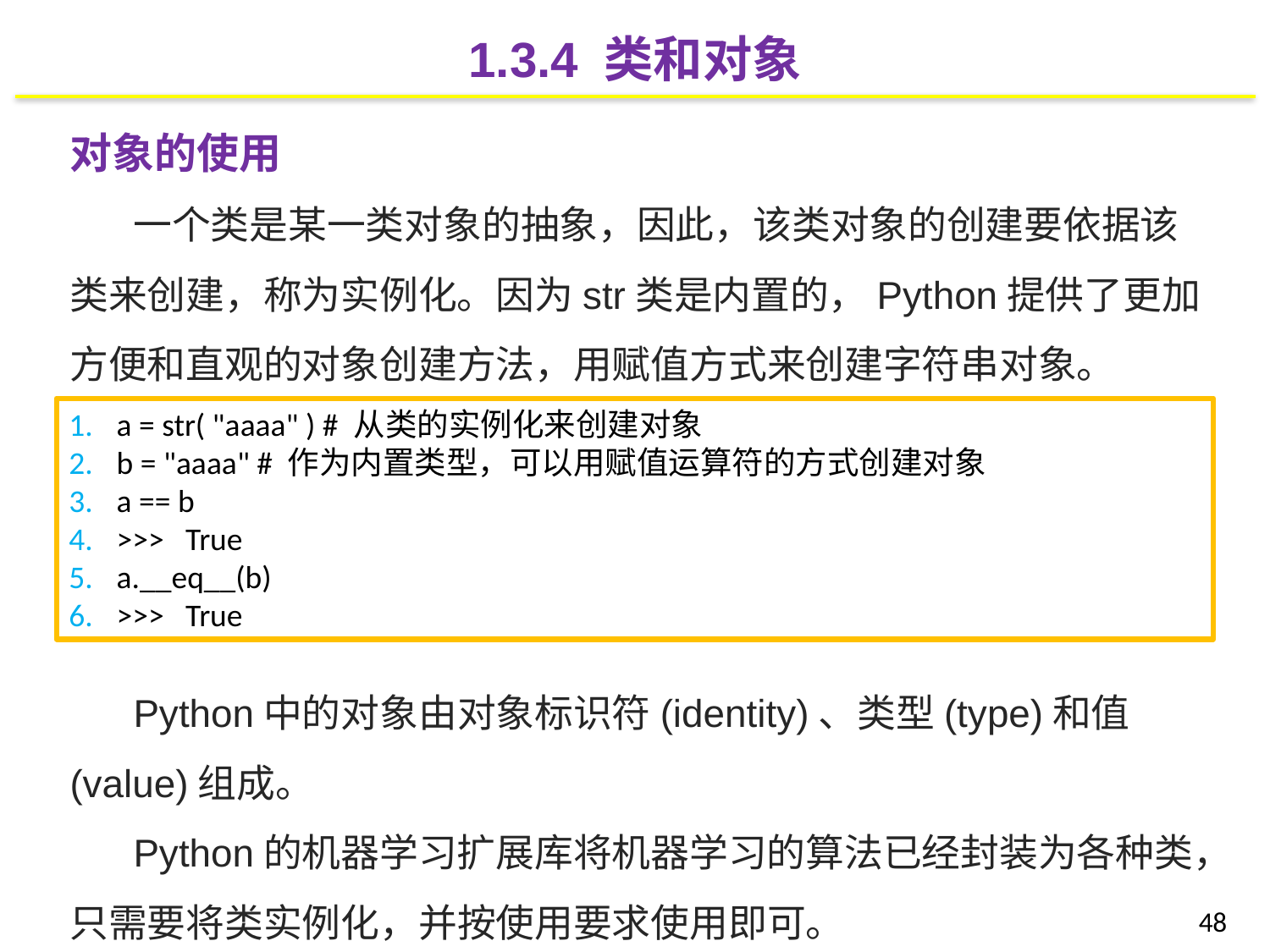

1.3.4 类和对象
对象的使用
一个类是某一类对象的抽象，因此，该类对象的创建要依据该类来创建，称为实例化。因为str类是内置的，Python提供了更加方便和直观的对象创建方法，用赋值方式来创建字符串对象。

Python中的对象由对象标识符(identity)、类型(type)和值(value)组成。
Python的机器学习扩展库将机器学习的算法已经封装为各种类，只需要将类实例化，并按使用要求使用即可。
a = str( "aaaa" ) # 从类的实例化来创建对象
b = "aaaa" # 作为内置类型，可以用赋值运算符的方式创建对象
a == b
>>>   True
a.__eq__(b)
>>>   True
48